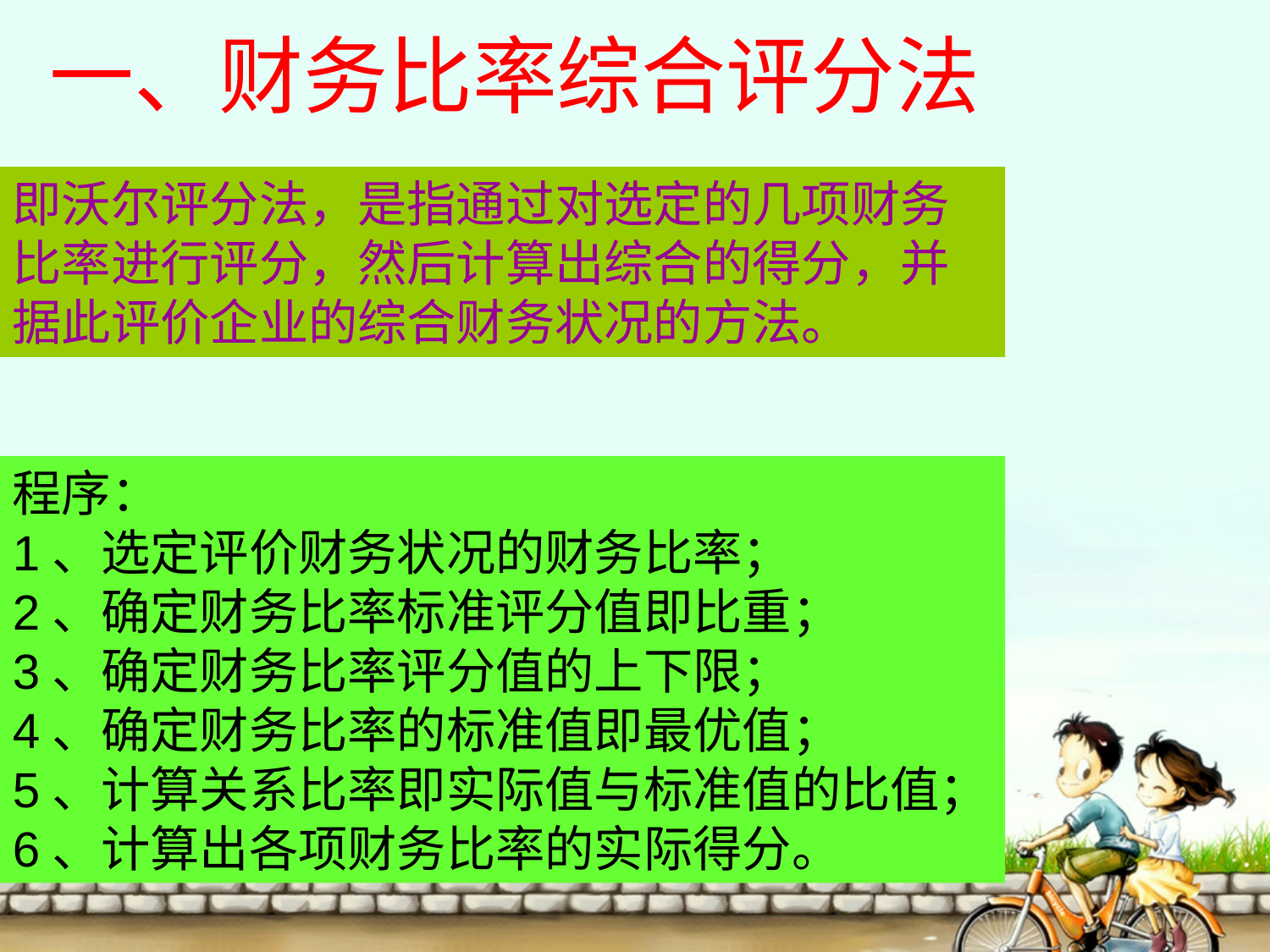

一、财务比率综合评分法
即沃尔评分法，是指通过对选定的几项财务
比率进行评分，然后计算出综合的得分，并据此评价企业的综合财务状况的方法。
程序：
1、选定评价财务状况的财务比率；
2、确定财务比率标准评分值即比重；
3、确定财务比率评分值的上下限；
4、确定财务比率的标准值即最优值；
5、计算关系比率即实际值与标准值的比值；
6、计算出各项财务比率的实际得分。